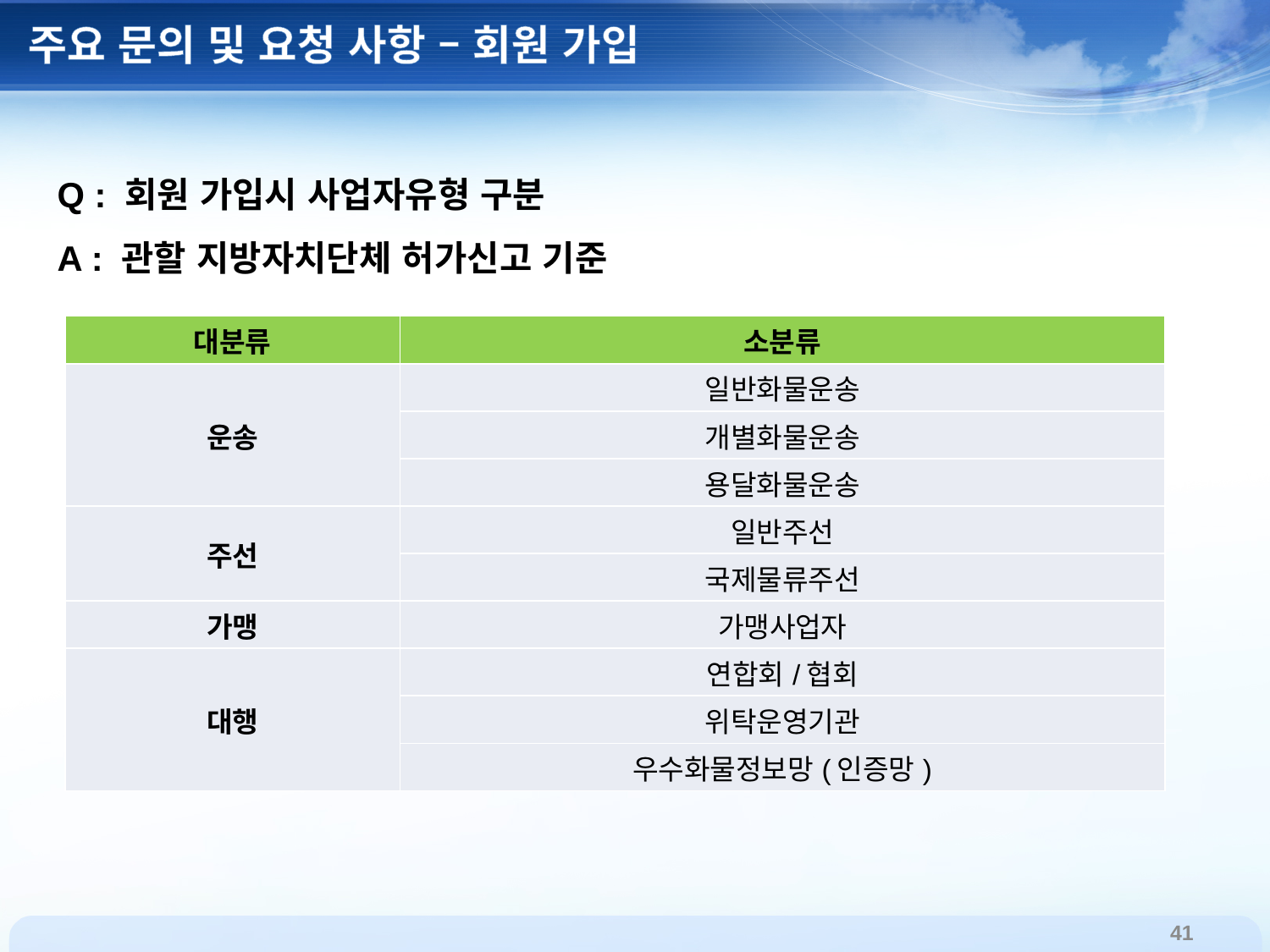

주요 문의 및 요청 사항 – 회원 가입
Q : 회원 가입시 사업자유형 구분
A : 관할 지방자치단체 허가신고 기준
| 대분류 | 소분류 |
| --- | --- |
| 운송 | 일반화물운송 |
|  | 개별화물운송 |
|  | 용달화물운송 |
| 주선 | 일반주선 |
|  | 국제물류주선 |
| 가맹 | 가맹사업자 |
| 대행 | 연합회/협회 |
|  | 위탁운영기관 |
|  | 우수화물정보망(인증망) |
41